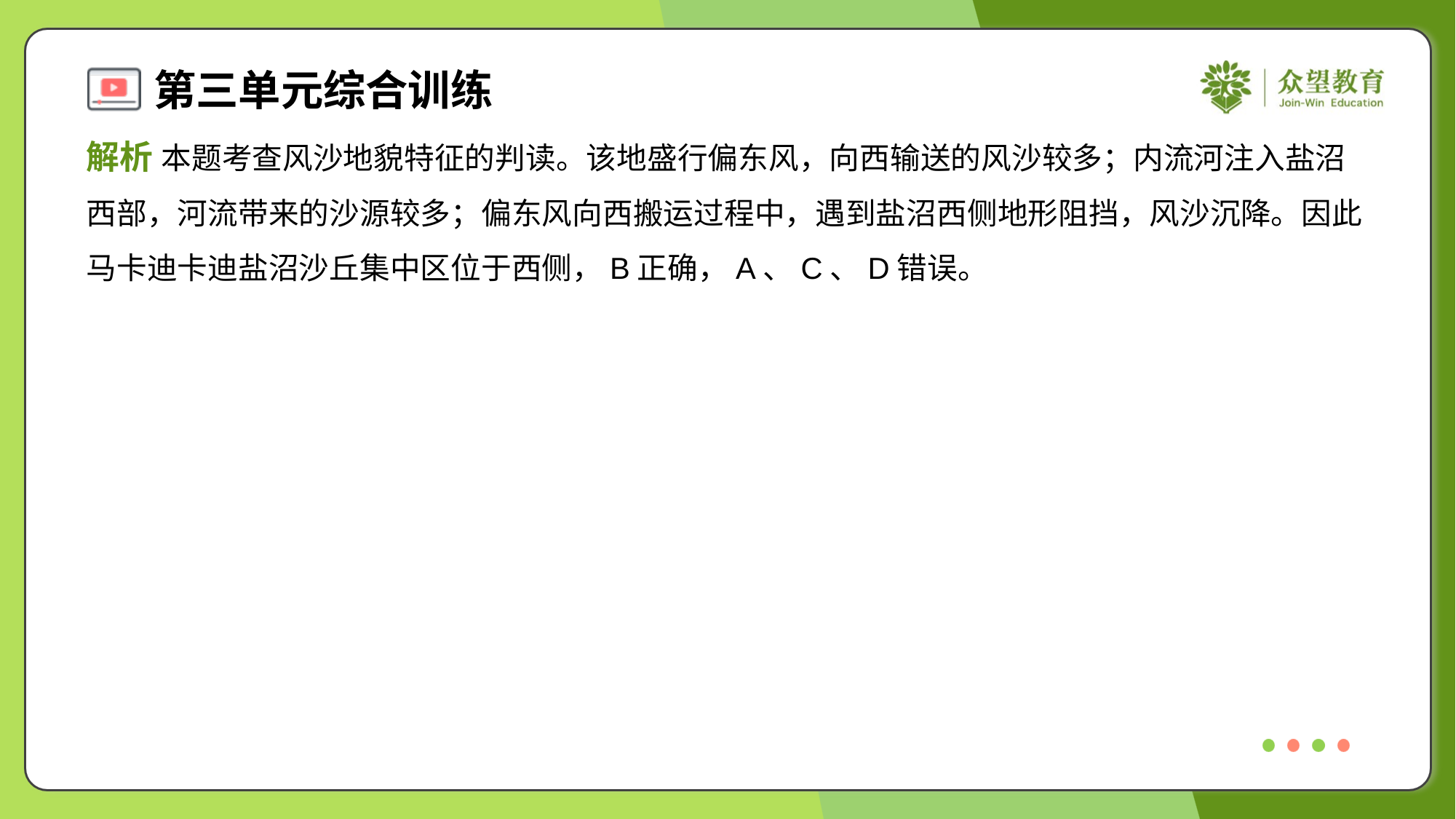

解析 本题考查风沙地貌特征的判读。该地盛行偏东风，向西输送的风沙较多；内流河注入盐沼
西部，河流带来的沙源较多；偏东风向西搬运过程中，遇到盐沼西侧地形阻挡，风沙沉降。因此
马卡迪卡迪盐沼沙丘集中区位于西侧，B正确，A、C、D错误。